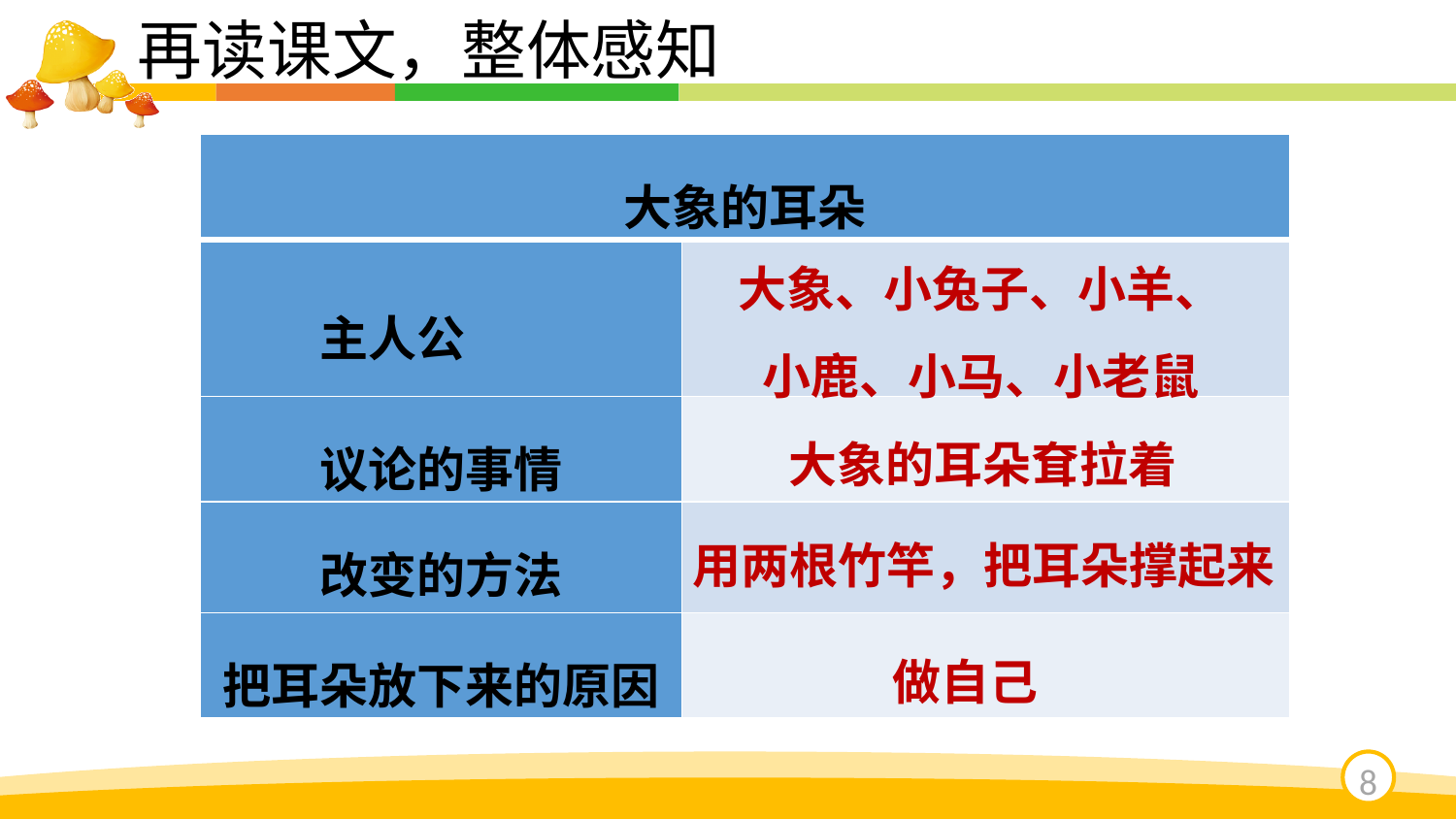

再读课文，整体感知
| 大象的耳朵 |  |
| --- | --- |
|  |  |
| 议论的事情 |  |
| 改变的方法 |  |
| 把耳朵放下来的原因 |  |
大象、小兔子、小羊、
小鹿、小马、小老鼠
主人公
大象的耳朵耷拉着
用两根竹竿，把耳朵撑起来
做自己